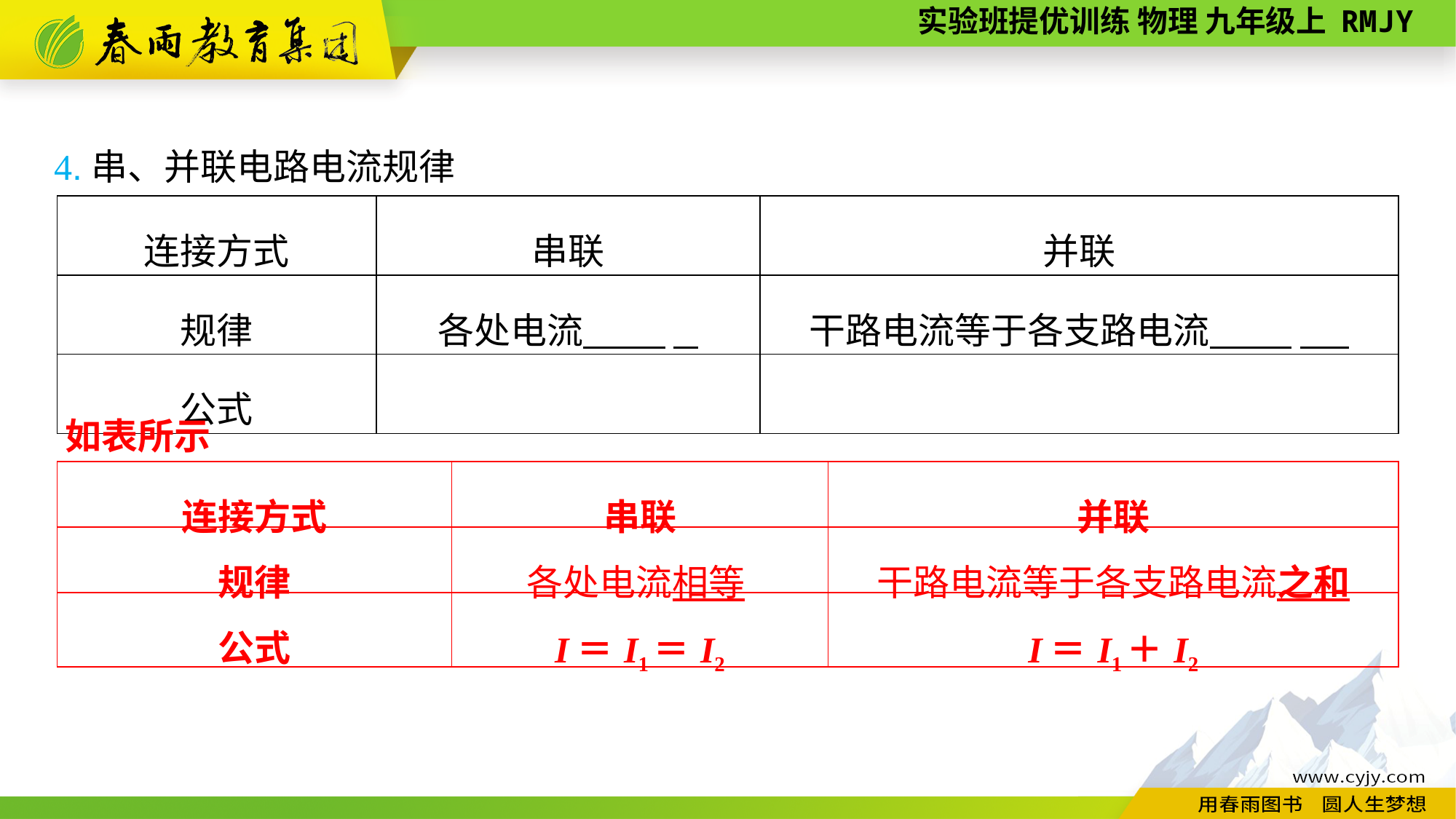

4.串、并联电路电流规律
| 连接方式 | 串联 | 并联 |
| --- | --- | --- |
| 规律 | 各处电流 | 干路电流等于各支路电流 |
| 公式 |  |  |
如表所示
| 连接方式 | 串联 | 并联 |
| --- | --- | --- |
| 规律 | 各处电流相等 | 干路电流等于各支路电流之和 |
| 公式 | I＝I1＝I2 | I＝I1＋I2 |